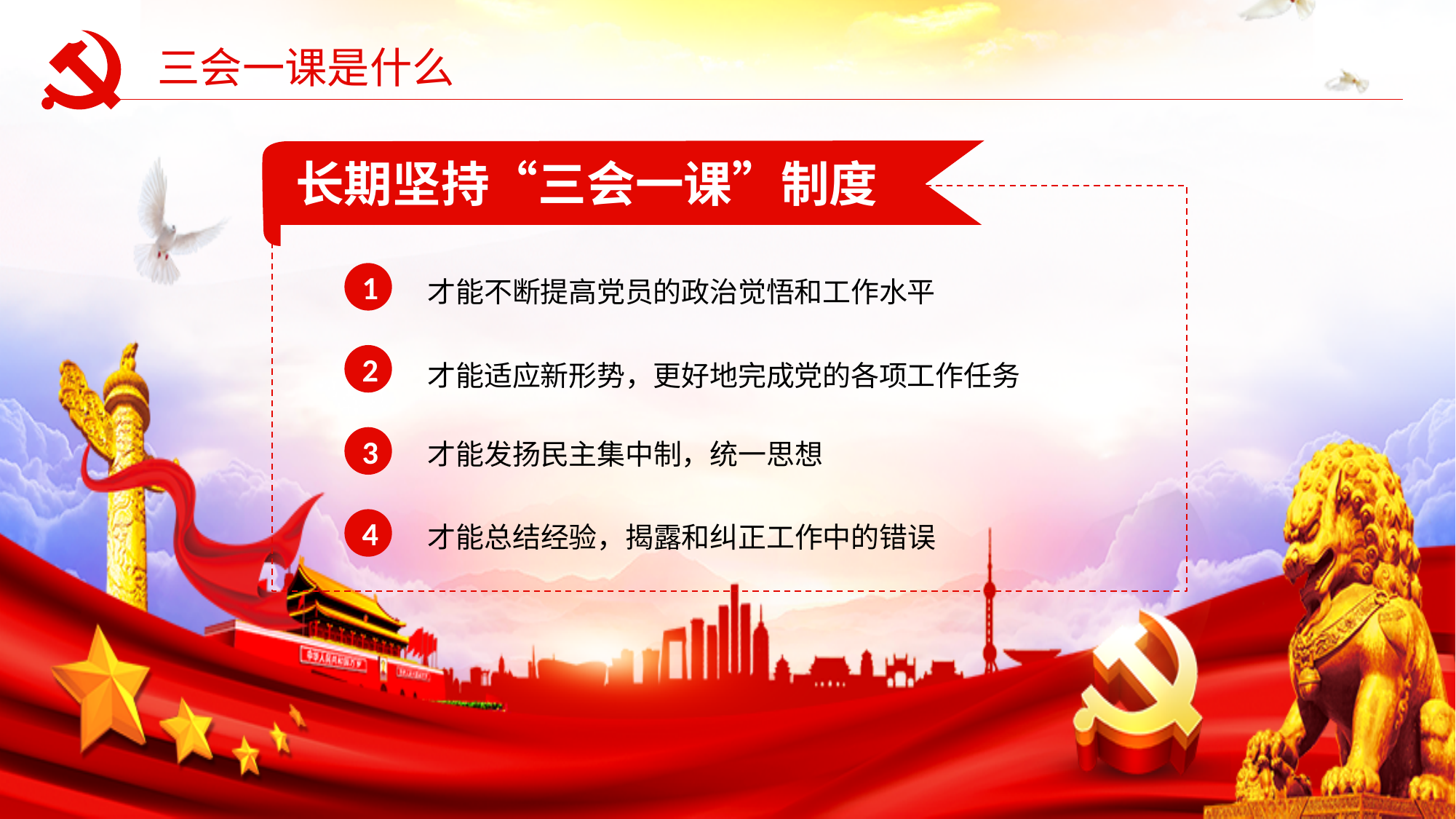

三会一课是什么

长期坚持“三会一课”制度

才能不断提高党员的政治觉悟和工作水平
1
才能适应新形势，更好地完成党的各项工作任务
2
才能发扬民主集中制，统一思想
3
才能总结经验，揭露和纠正工作中的错误
4